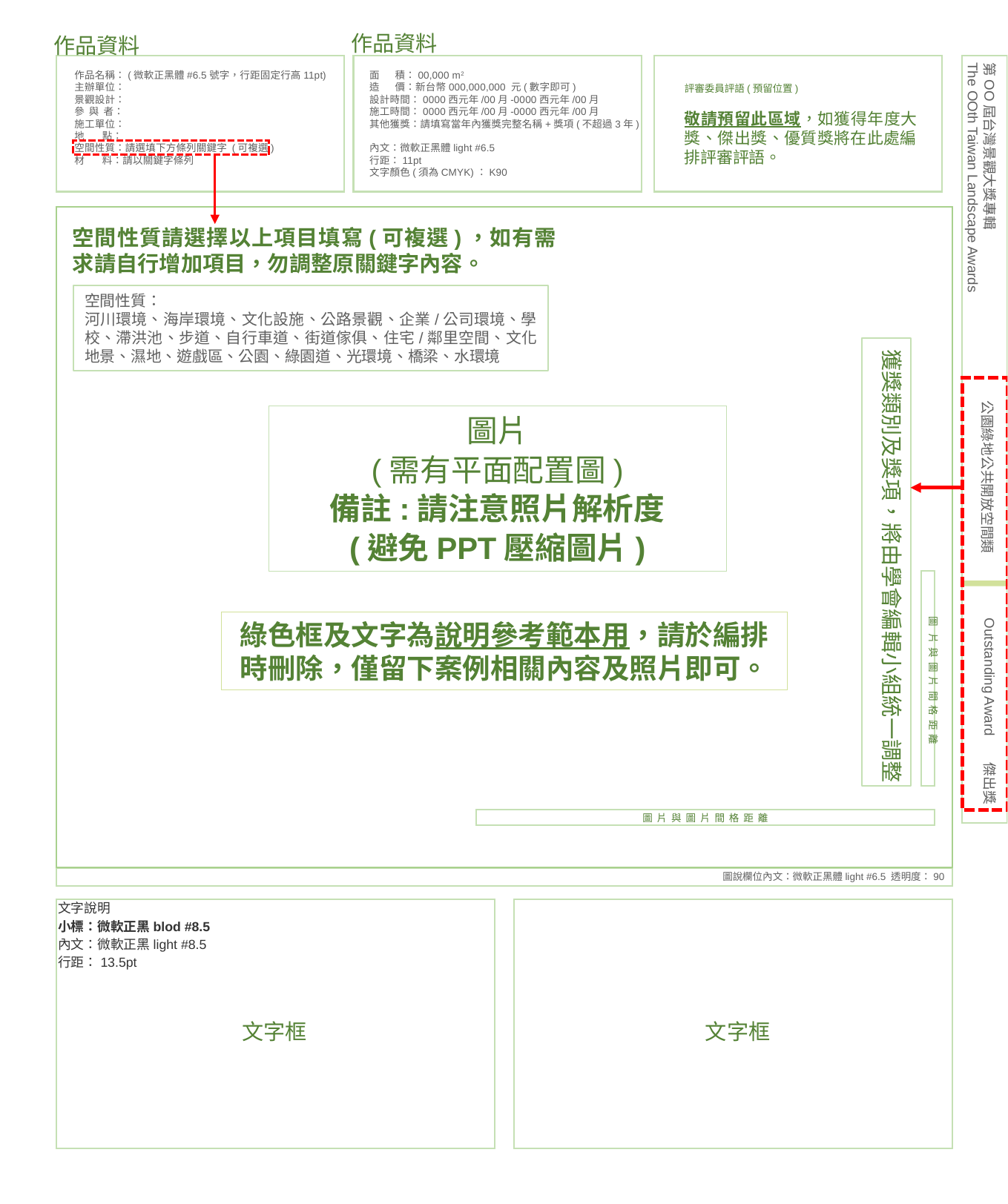

作品資料
作品資料

第OO屆台灣景觀大獎專輯
The OOth Taiwan Landscape Awards
作品名稱：(微軟正黑體#6.5號字，行距固定行高11pt)
主辦單位：
景觀設計：
參  與  者：
施工單位：
地        點：
空間性質：請選填下方條列關鍵字 (可複選)
材        料：請以關鍵字條列
面       積：00,000 m2
造       價：新台幣000,000,000 元(數字即可)
設計時間：0000西元年/00月-0000西元年/00月
施工時間：0000西元年/00月-0000西元年/00月
其他獲獎：請填寫當年內獲獎完整名稱+獎項(不超過3年)

內文：微軟正黑體light #6.5
行距：11pt
文字顏色(須為CMYK)：K90
評審委員評語(預留位置)

敬請預留此區域，如獲得年度大獎、傑出獎、優質獎將在此處編排評審評語。

空間性質請選擇以上項目填寫(可複選)，如有需求請自行增加項目，勿調整原關鍵字內容。
空間性質：
河川環境、海岸環境、文化設施、公路景觀、企業/公司環境、學校、滯洪池、步道、自行車道、街道傢俱、住宅/鄰里空間、文化地景、濕地、遊戲區、公園、綠園道、光環境、橋梁、水環境
獲獎類別及獎項，將由學會編輯小組統一調整
公園綠地公共開放空間類
圖片
(需有平面配置圖)
備註:請注意照片解析度
(避免PPT壓縮圖片)

圖   片  與  圖  片  間  格  距  離

Outstanding Award      傑出獎
綠色框及文字為說明參考範本用，請於編排時刪除，僅留下案例相關內容及照片即可。

圖  片  與  圖  片  間  格  距  離
圖說欄位內文：微軟正黑體light #6.5 透明度：90
文字說明
小標：微軟正黑blod #8.5
內文：微軟正黑light #8.5
行距：13.5pt
文字框
文字框